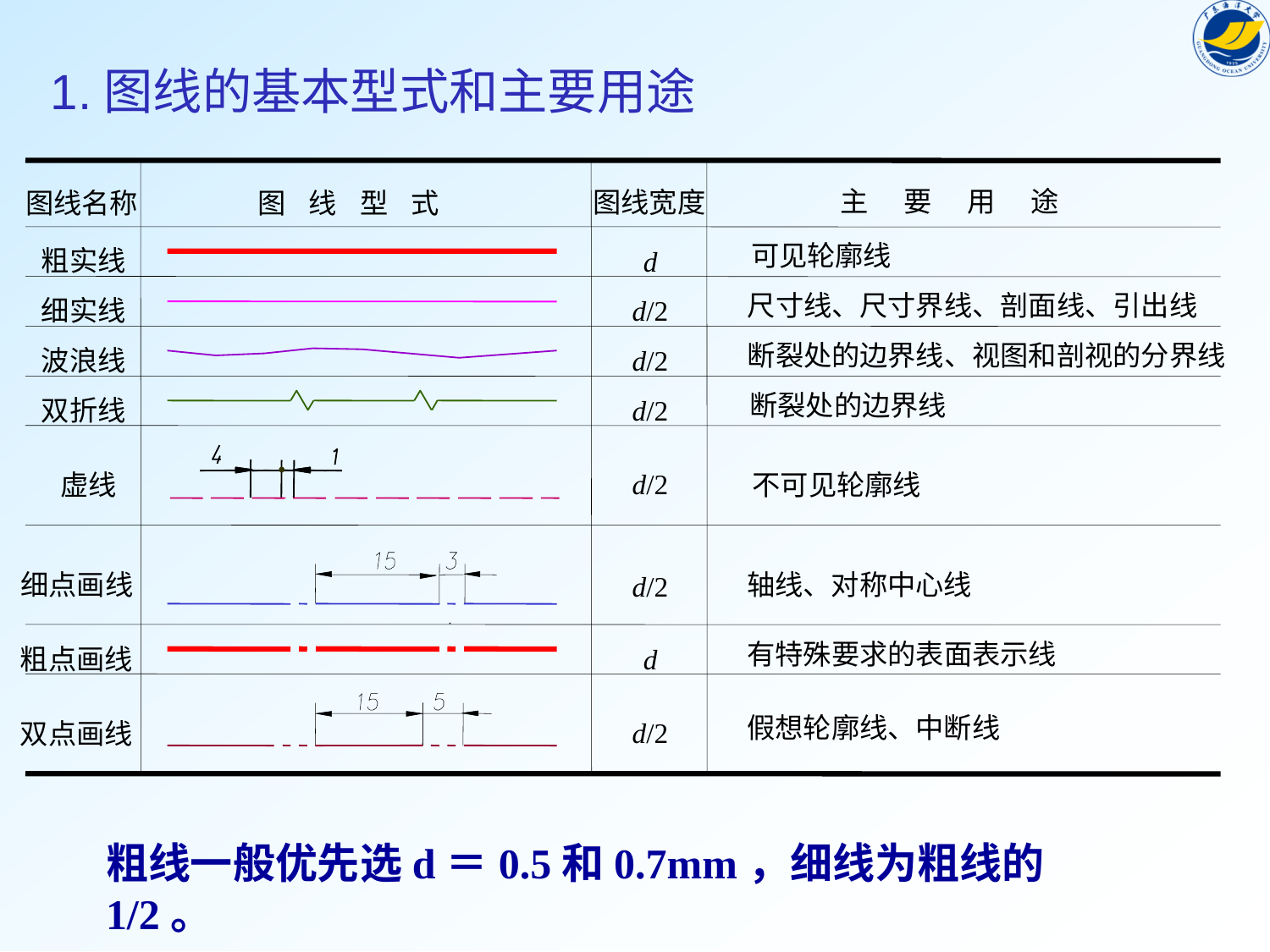

1.图线的基本型式和主要用途

主
要
用
途
图线宽度
图线名称
图
线
型
式

可见轮廓线

粗实线
d

尺寸线、尺寸界线、剖面线、引出线

细实线
d/2

断裂处的边界线、视图和剖视的分界线

波浪线
d/2

断裂处的边界线

双折线
d/2

d/2
虚线
不可见轮廓线

细点画线
轴线、对称中心线
d/2

有特殊要求的表面表示线

d
粗点画线

假想轮廓线、中断线

d/2
双点画线

粗线一般优先选d＝0.5和0.7mm，细线为粗线的1/2。